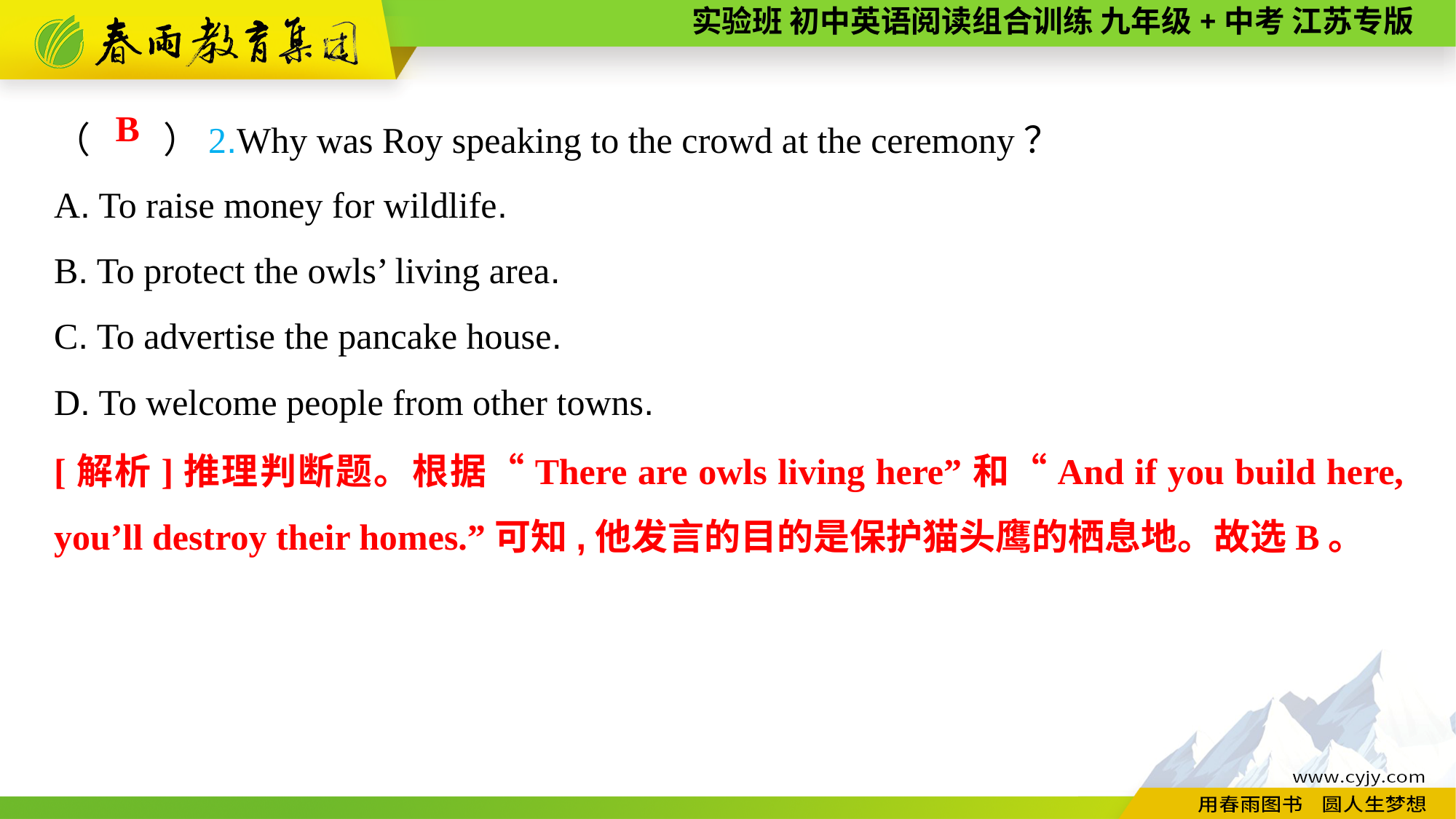

（　　）2.Why was Roy speaking to the crowd at the ceremony？
A. To raise money for wildlife.
B. To protect the owls’ living area.
C. To advertise the pancake house.
D. To welcome people from other towns.
B
[解析]推理判断题。根据“There are owls living here”和“And if you build here, you’ll destroy their homes.”可知,他发言的目的是保护猫头鹰的栖息地。故选B。